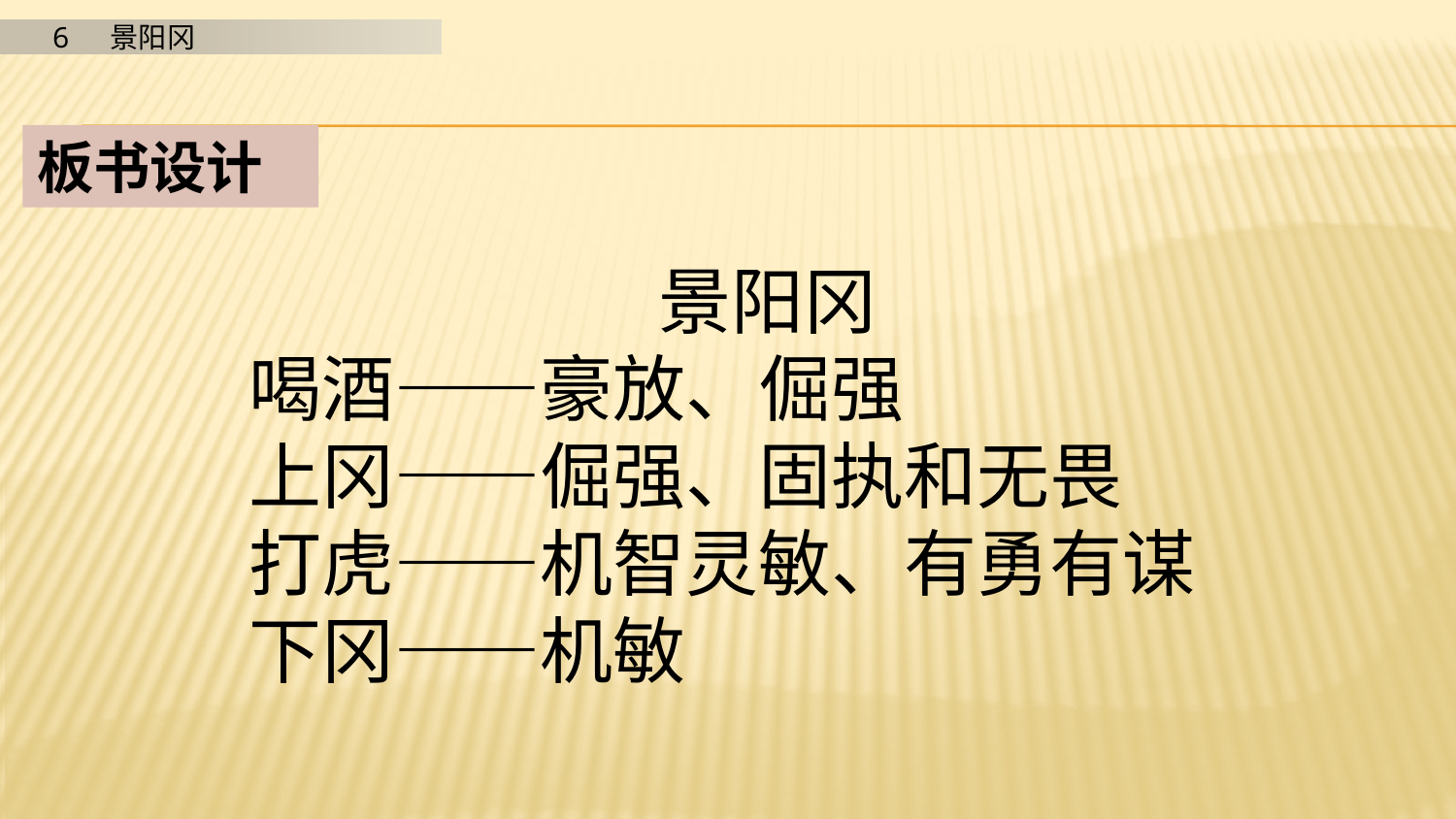

板书设计
景阳冈
喝酒——豪放、倔强
上冈——倔强、固执和无畏
打虎——机智灵敏、有勇有谋
下冈——机敏